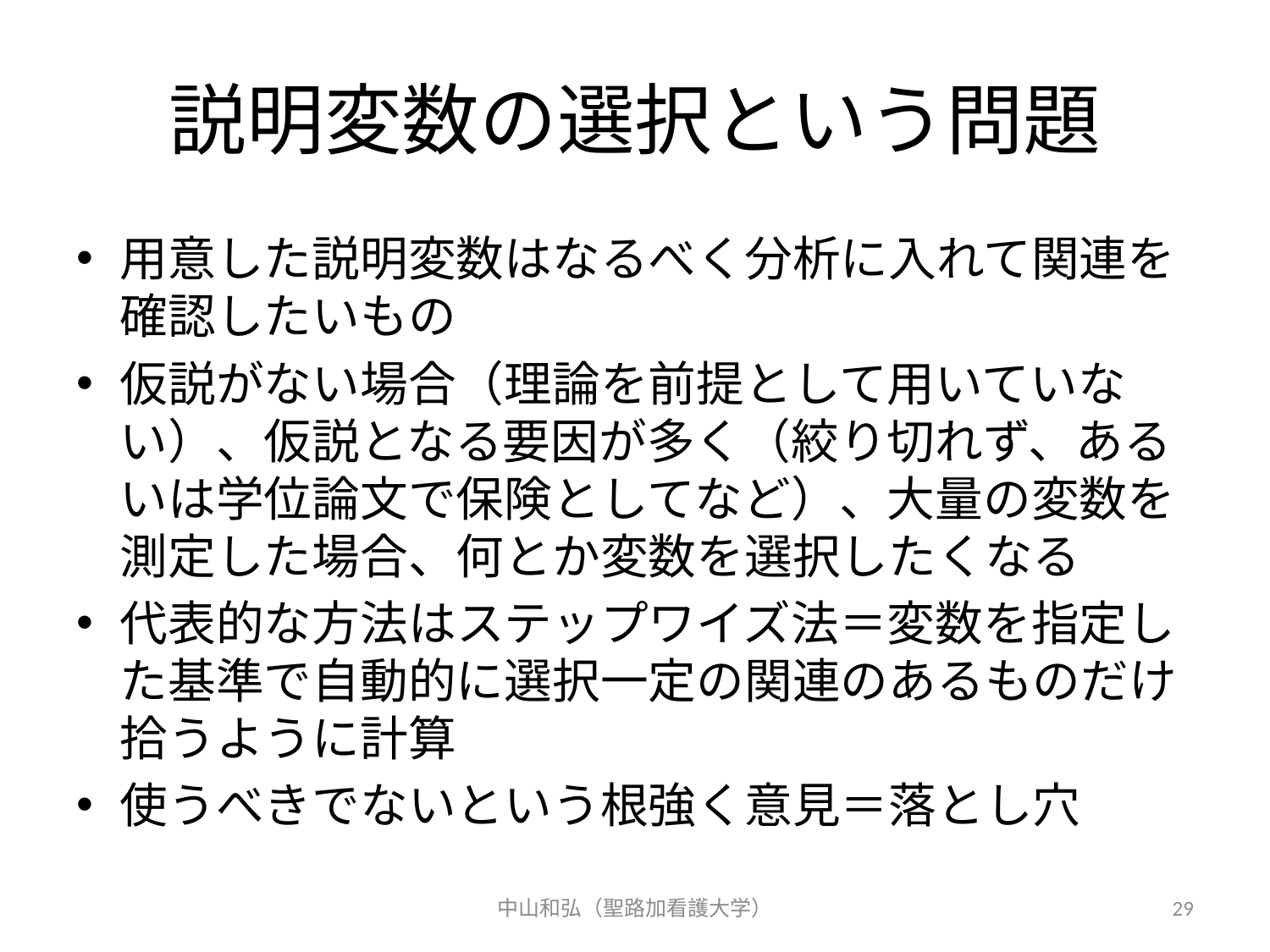

# 説明変数の選択という問題
用意した説明変数はなるべく分析に入れて関連を確認したいもの
仮説がない場合（理論を前提として用いていない）、仮説となる要因が多く（絞り切れず、あるいは学位論文で保険としてなど）、大量の変数を測定した場合、何とか変数を選択したくなる
代表的な方法はステップワイズ法＝変数を指定した基準で自動的に選択一定の関連のあるものだけ拾うように計算
使うべきでないという根強く意見＝落とし穴

中山和弘（聖路加看護大学）
29